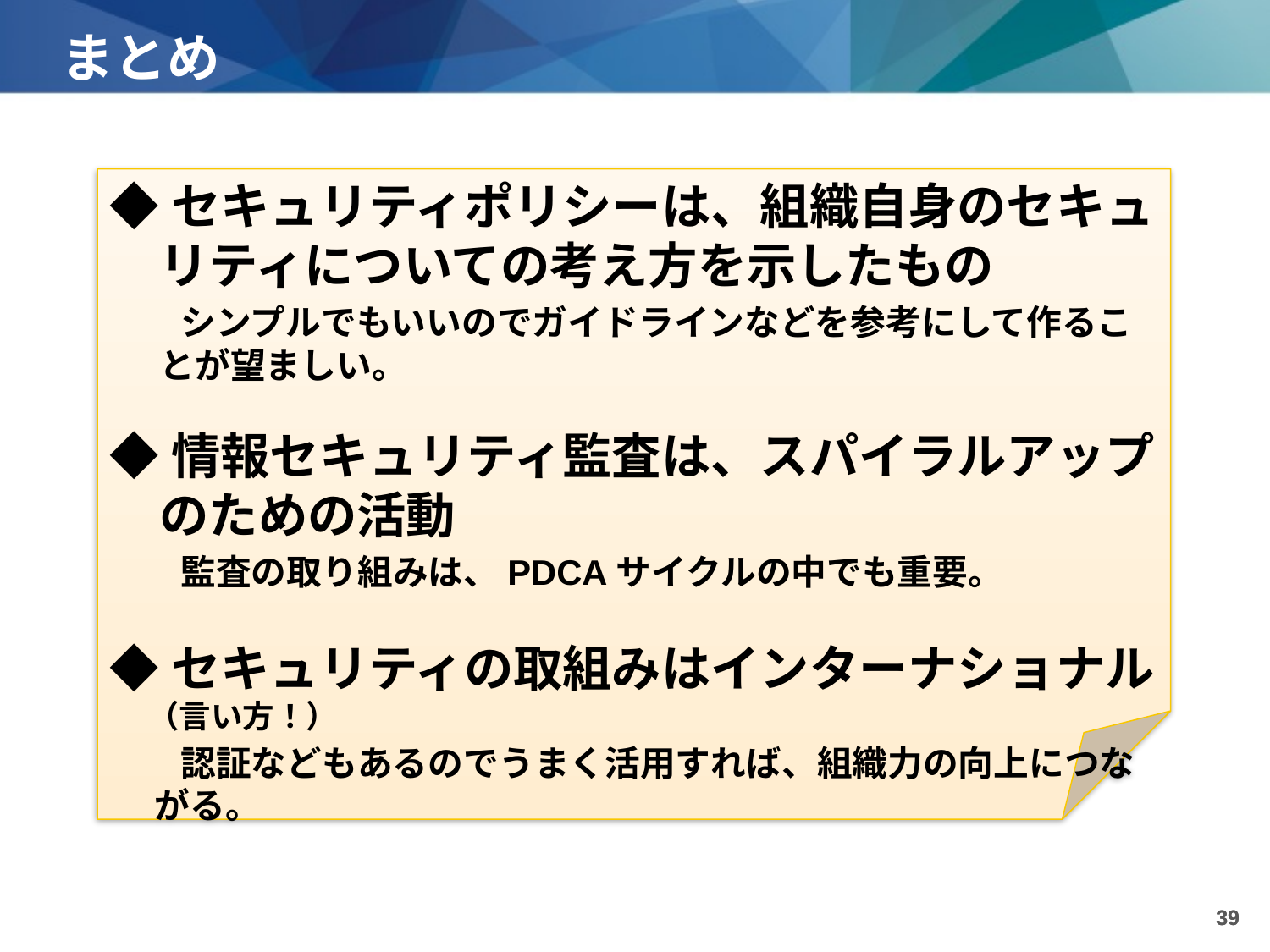

# まとめ
◆セキュリティポリシーは、組織自身のセキュリティについての考え方を示したもの
　　シンプルでもいいのでガイドラインなどを参考にして作ることが望ましい。

◆情報セキュリティ監査は、スパイラルアップのための活動
　　監査の取り組みは、PDCAサイクルの中でも重要。

◆セキュリティの取組みはインターナショナル（言い方！）
　　認証などもあるのでうまく活用すれば、組織力の向上につながる。